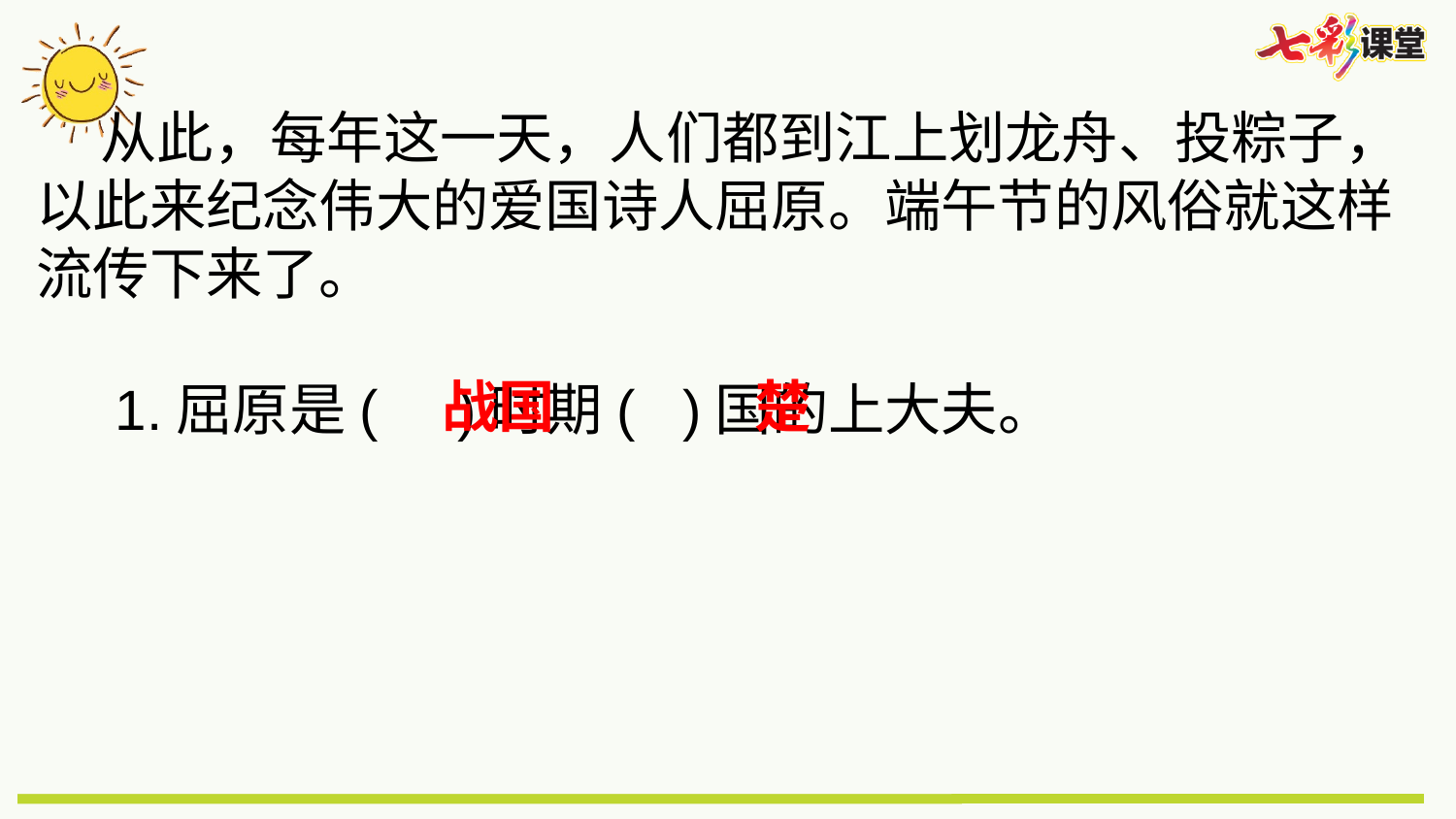

从此，每年这一天，人们都到江上划龙舟、投粽子，以此来纪念伟大的爱国诗人屈原。端午节的风俗就这样流传下来了。

     1.屈原是(     )时期(   )国的上大夫。
战国
楚